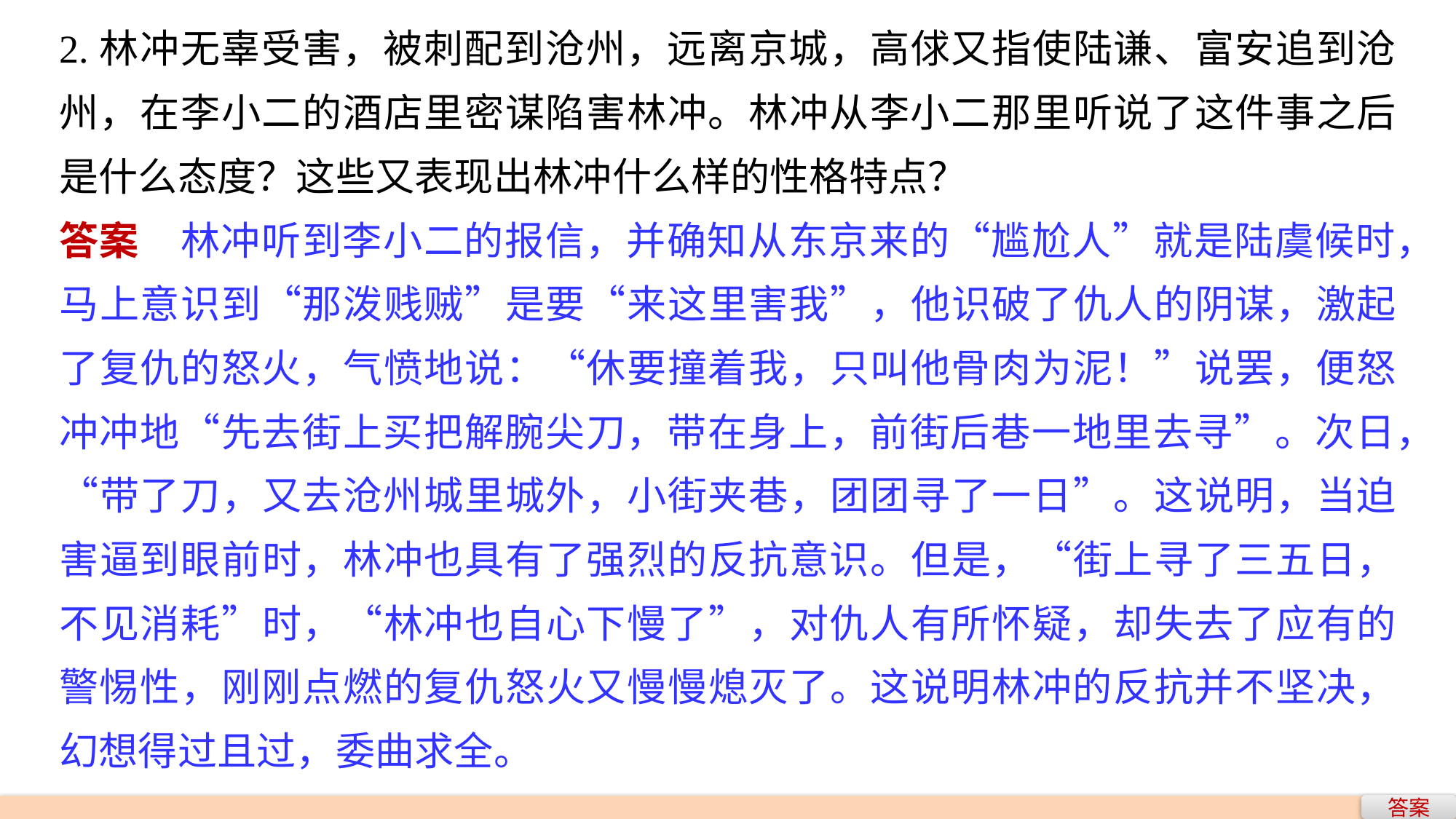

2.林冲无辜受害，被刺配到沧州，远离京城，高俅又指使陆谦、富安追到沧州，在李小二的酒店里密谋陷害林冲。林冲从李小二那里听说了这件事之后是什么态度？这些又表现出林冲什么样的性格特点？
答案　林冲听到李小二的报信，并确知从东京来的“尴尬人”就是陆虞候时，马上意识到“那泼贱贼”是要“来这里害我”，他识破了仇人的阴谋，激起了复仇的怒火，气愤地说：“休要撞着我，只叫他骨肉为泥！”说罢，便怒冲冲地“先去街上买把解腕尖刀，带在身上，前街后巷一地里去寻”。次日，“带了刀，又去沧州城里城外，小街夹巷，团团寻了一日”。这说明，当迫害逼到眼前时，林冲也具有了强烈的反抗意识。但是，“街上寻了三五日，不见消耗”时，“林冲也自心下慢了”，对仇人有所怀疑，却失去了应有的警惕性，刚刚点燃的复仇怒火又慢慢熄灭了。这说明林冲的反抗并不坚决，幻想得过且过，委曲求全。
答案